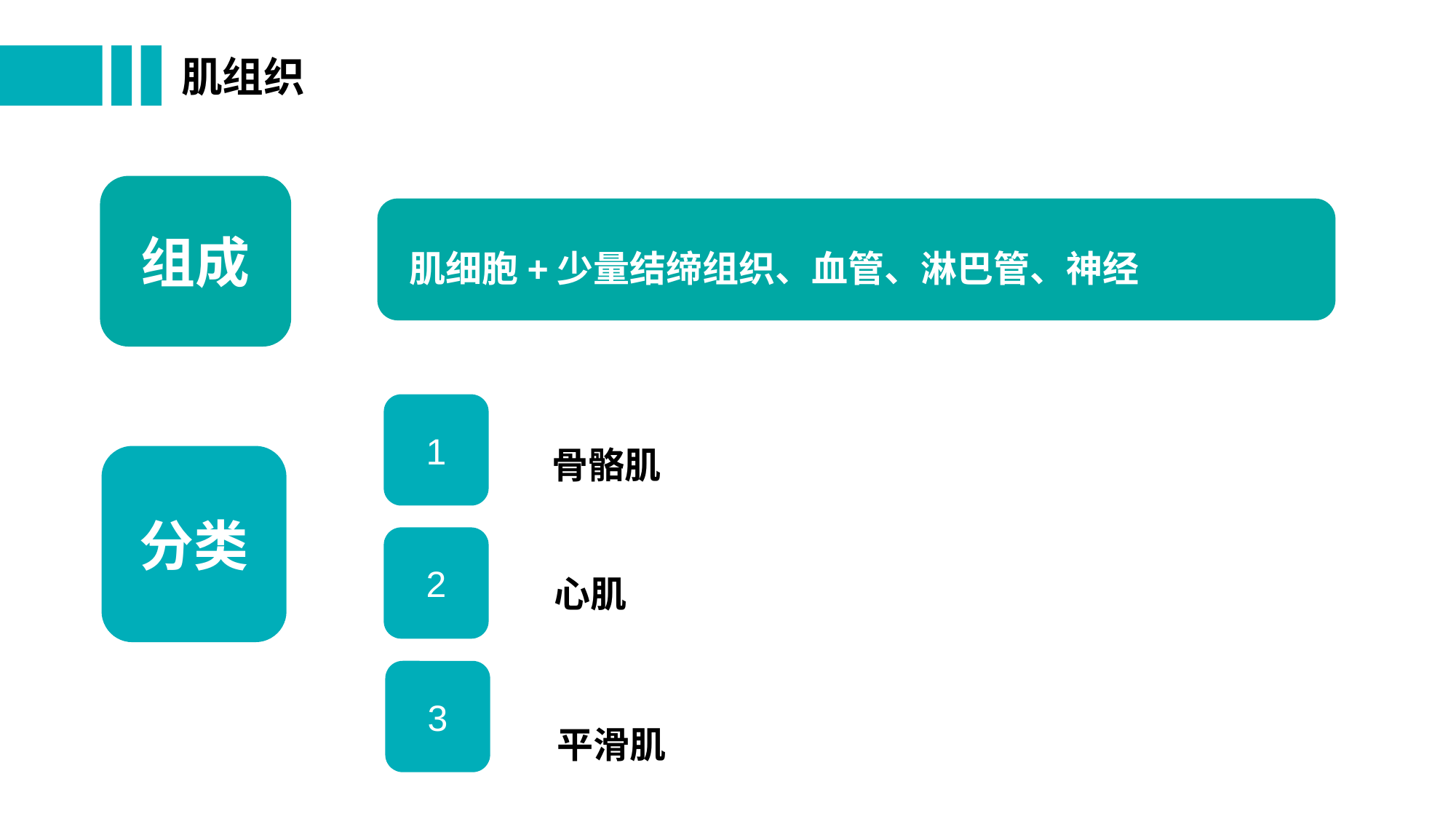

# 肌组织

组成

肌细胞+少量结缔组织、血管、淋巴管、神经
1
骨骼肌
分类
2
心肌
3
平滑肌